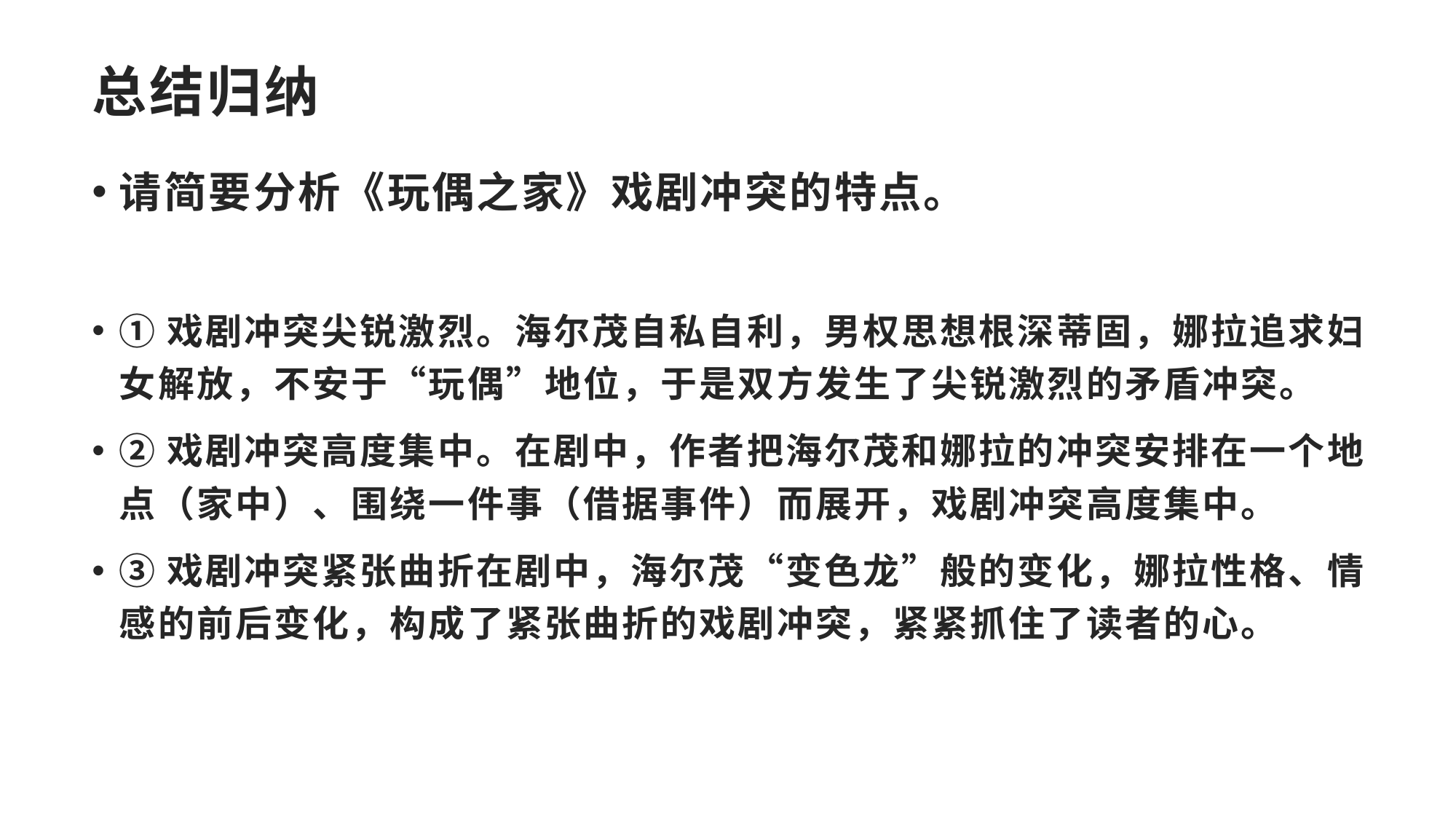

# 总结归纳
请简要分析《玩偶之家》戏剧冲突的特点。

①戏剧冲突尖锐激烈。海尔茂自私自利，男权思想根深蒂固，娜拉追求妇女解放，不安于“玩偶”地位，于是双方发生了尖锐激烈的矛盾冲突。
②戏剧冲突高度集中。在剧中，作者把海尔茂和娜拉的冲突安排在一个地点（家中）、围绕一件事（借据事件）而展开，戏剧冲突高度集中。
③戏剧冲突紧张曲折在剧中，海尔茂“变色龙”般的变化，娜拉性格、情感的前后变化，构成了紧张曲折的戏剧冲突，紧紧抓住了读者的心。